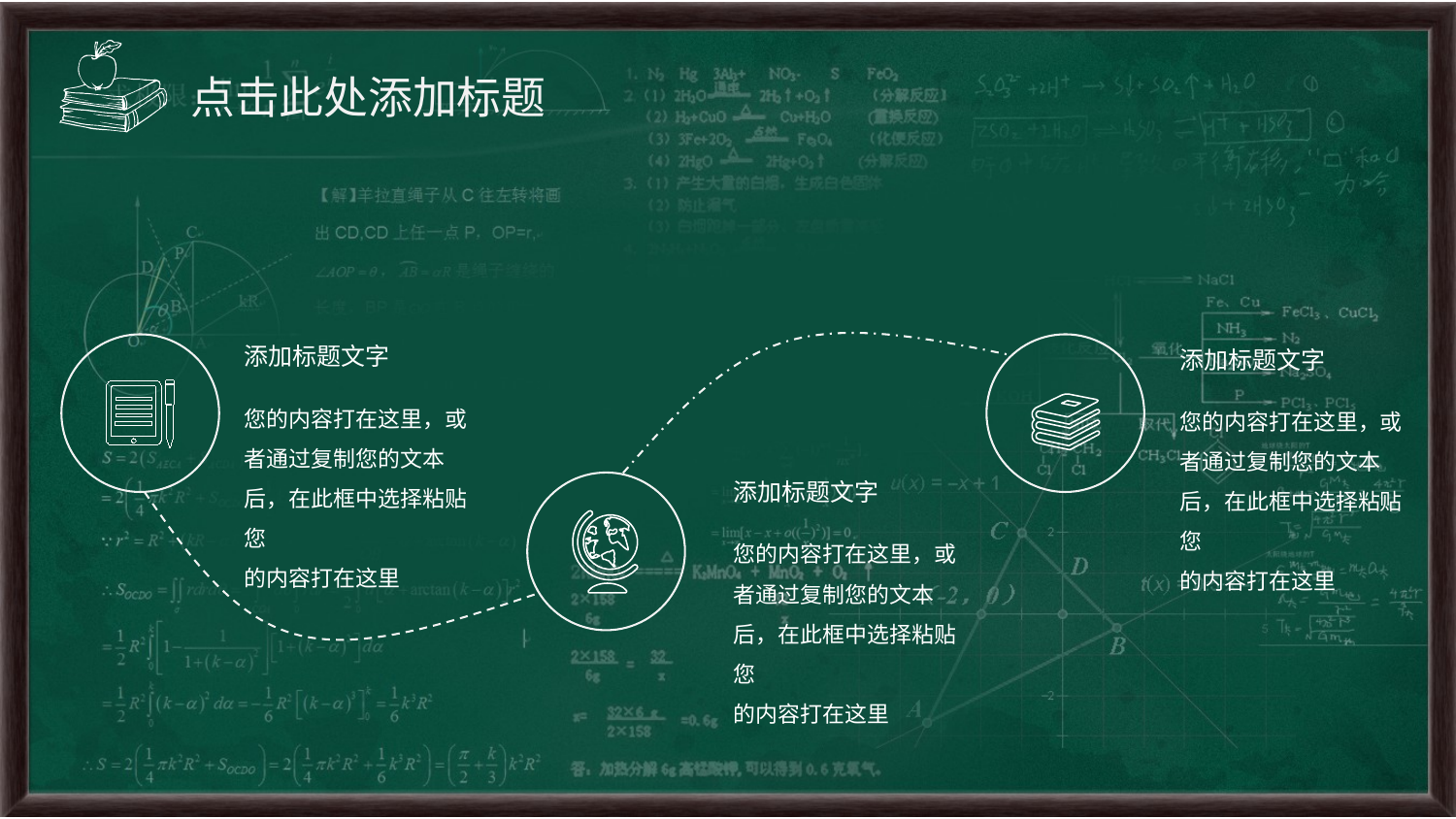

点击此处添加标题

添加标题文字
您的内容打在这里，或者通过复制您的文本后，在此框中选择粘贴您
的内容打在这里

添加标题文字
您的内容打在这里，或者通过复制您的文本后，在此框中选择粘贴您
的内容打在这里

添加标题文字
您的内容打在这里，或者通过复制您的文本后，在此框中选择粘贴您
的内容打在这里